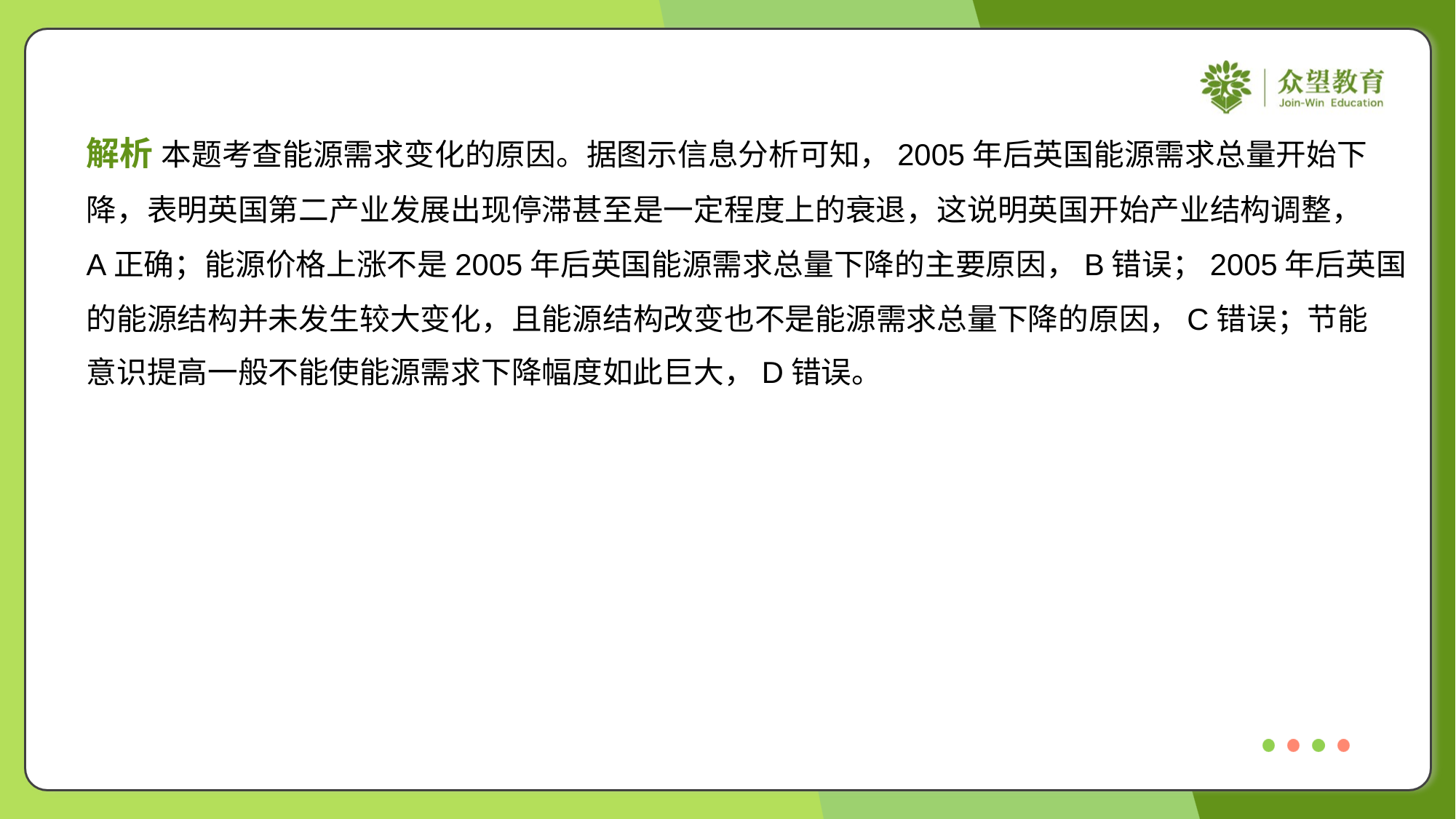

解析 本题考查能源需求变化的原因。据图示信息分析可知，2005年后英国能源需求总量开始下
降，表明英国第二产业发展出现停滞甚至是一定程度上的衰退，这说明英国开始产业结构调整，
A正确；能源价格上涨不是2005年后英国能源需求总量下降的主要原因，B错误；2005年后英国
的能源结构并未发生较大变化，且能源结构改变也不是能源需求总量下降的原因，C错误；节能
意识提高一般不能使能源需求下降幅度如此巨大，D错误。